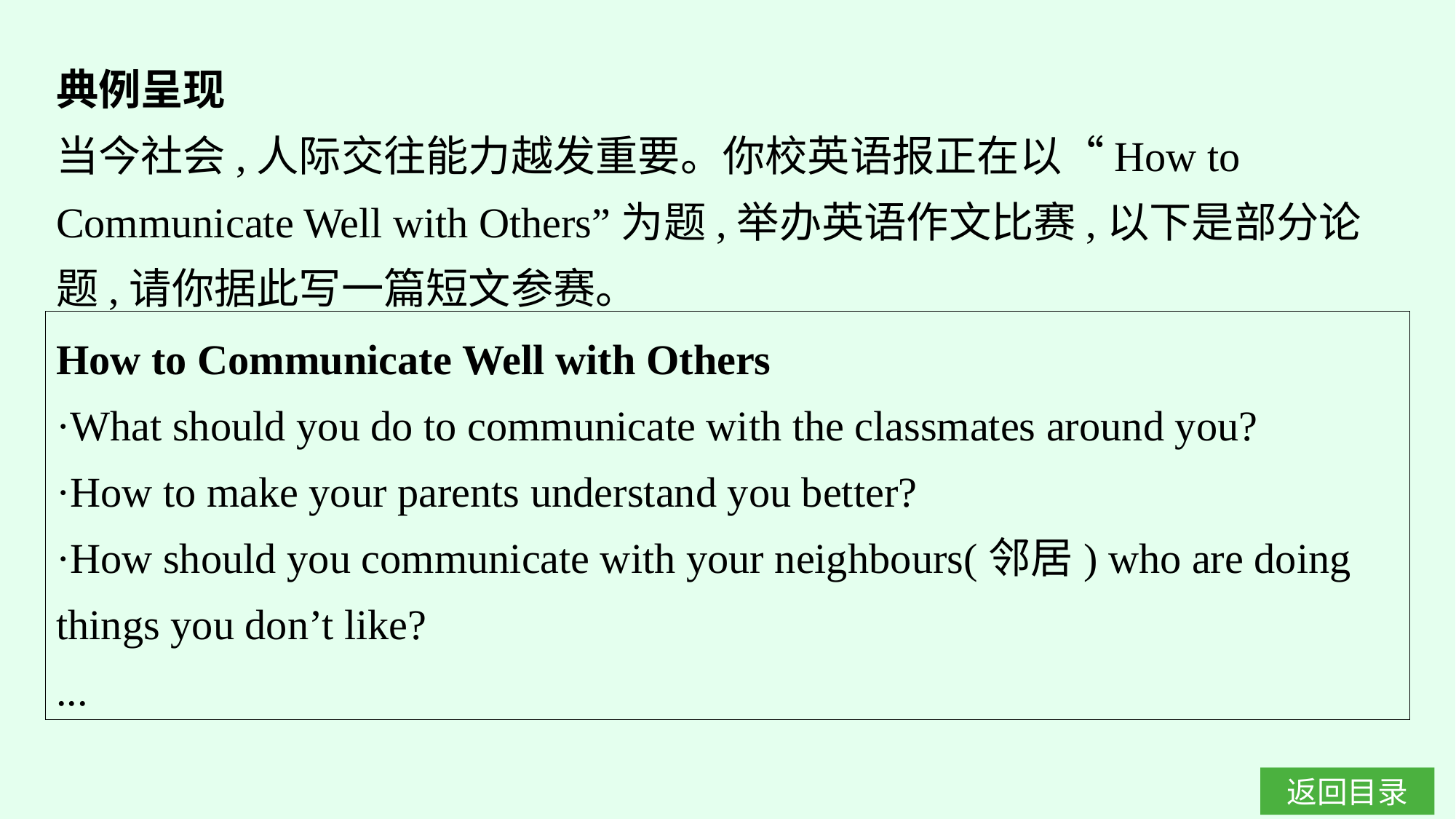

典例呈现
当今社会,人际交往能力越发重要。你校英语报正在以“How to Communicate Well with Others”为题,举办英语作文比赛,以下是部分论题,请你据此写一篇短文参赛。
How to Communicate Well with Others
·What should you do to communicate with the classmates around you?
·How to make your parents understand you better?
·How should you communicate with your neighbours(邻居) who are doing things you don’t like?
...